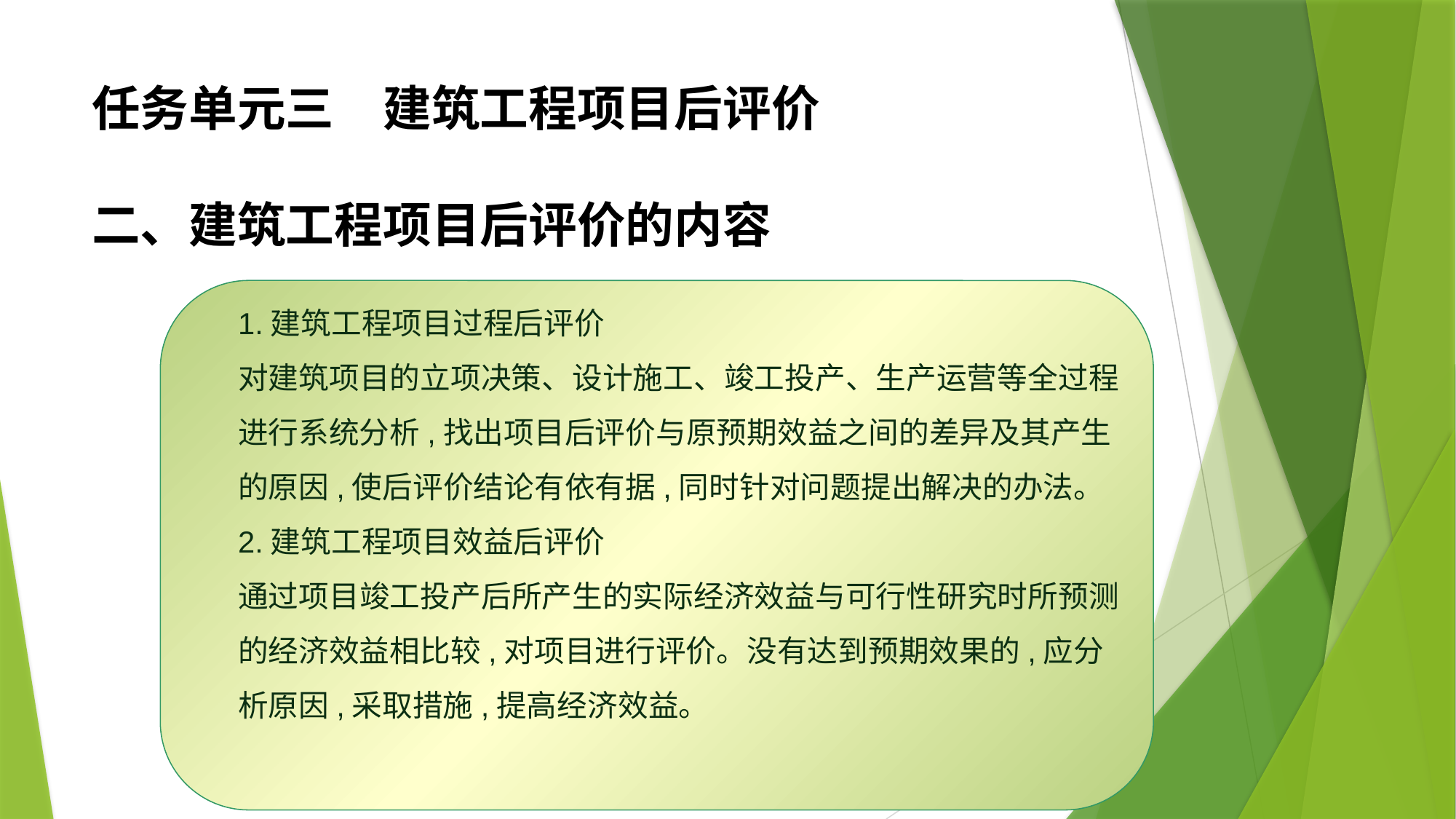

任务单元三　建筑工程项目后评价
二、建筑工程项目后评价的内容

1.建筑工程项目过程后评价
对建筑项目的立项决策、设计施工、竣工投产、生产运营等全过程进行系统分析,找出项目后评价与原预期效益之间的差异及其产生的原因,使后评价结论有依有据,同时针对问题提出解决的办法。
2.建筑工程项目效益后评价
通过项目竣工投产后所产生的实际经济效益与可行性研究时所预测的经济效益相比较,对项目进行评价。没有达到预期效果的,应分析原因,采取措施,提高经济效益。